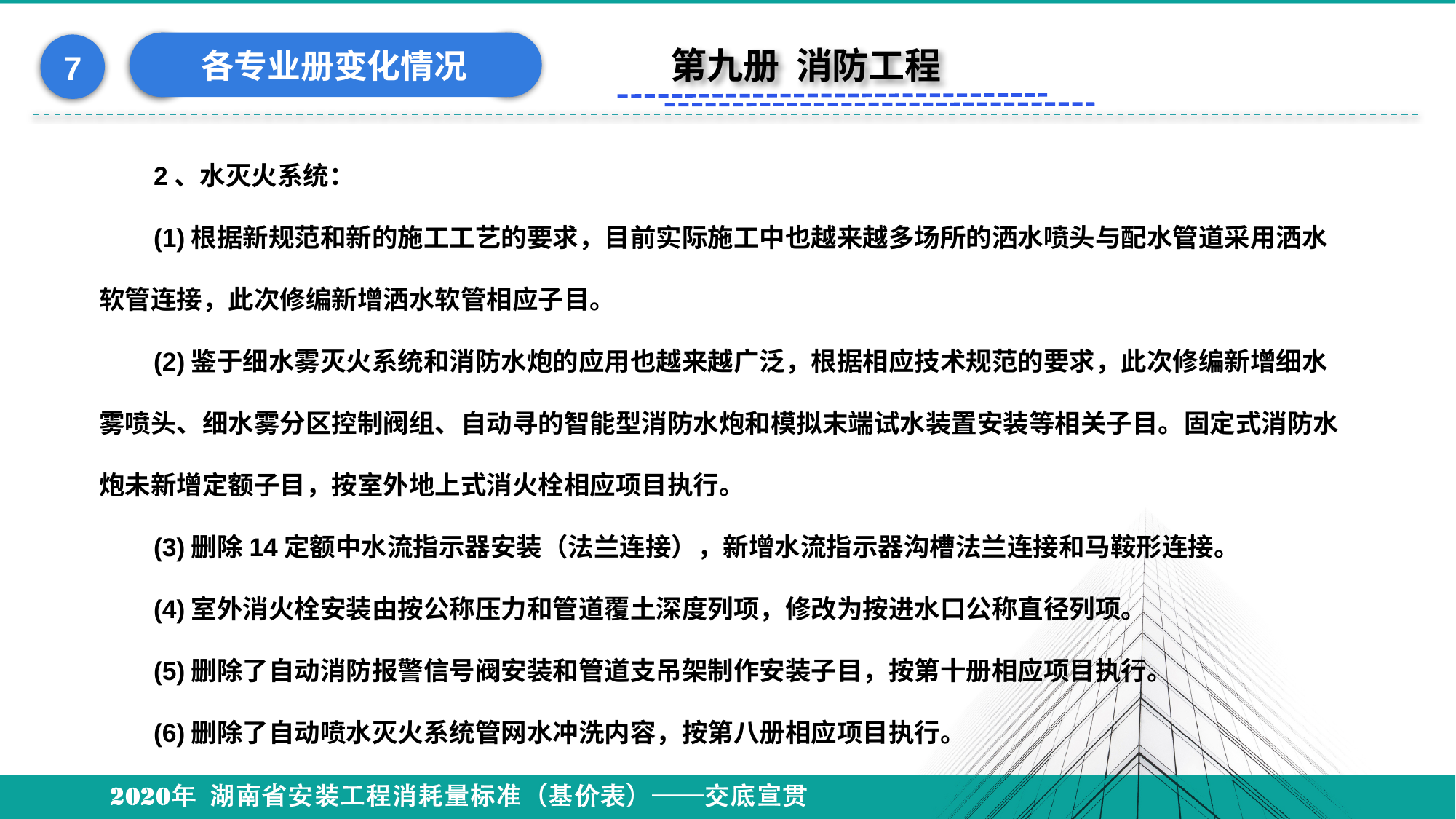

各专业册变化情况

7
第九册  消防工程
2、水灭火系统：
(1)根据新规范和新的施工工艺的要求，目前实际施工中也越来越多场所的洒水喷头与配水管道采用洒水软管连接，此次修编新增洒水软管相应子目。
(2)鉴于细水雾灭火系统和消防水炮的应用也越来越广泛，根据相应技术规范的要求，此次修编新增细水雾喷头、细水雾分区控制阀组、自动寻的智能型消防水炮和模拟末端试水装置安装等相关子目。固定式消防水炮未新增定额子目，按室外地上式消火栓相应项目执行。
(3)删除14定额中水流指示器安装（法兰连接），新增水流指示器沟槽法兰连接和马鞍形连接。
(4)室外消火栓安装由按公称压力和管道覆土深度列项，修改为按进水口公称直径列项。
(5)删除了自动消防报警信号阀安装和管道支吊架制作安装子目，按第十册相应项目执行。
(6)删除了自动喷水灭火系统管网水冲洗内容，按第八册相应项目执行。